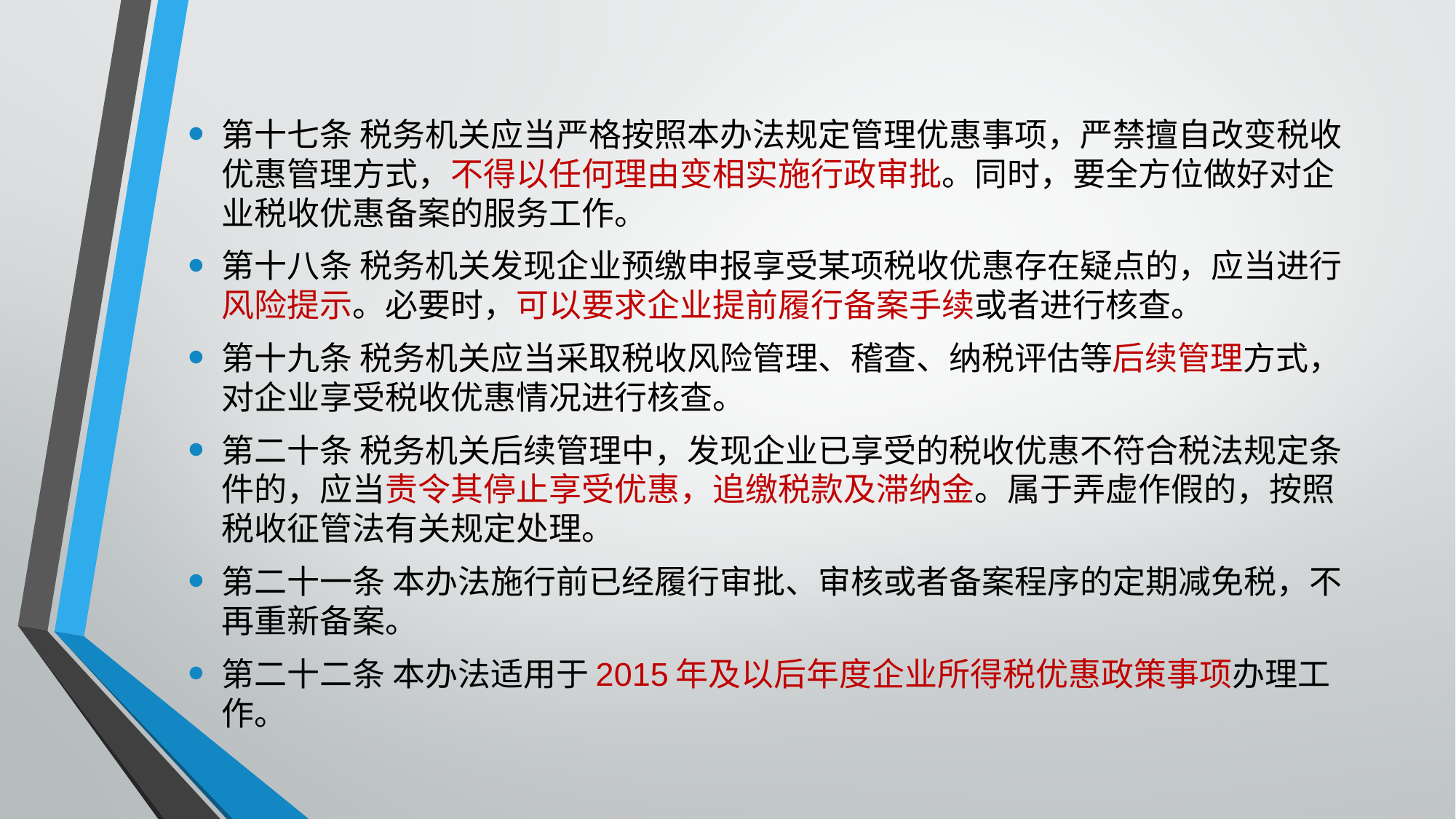

第十七条 税务机关应当严格按照本办法规定管理优惠事项，严禁擅自改变税收优惠管理方式，不得以任何理由变相实施行政审批。同时，要全方位做好对企业税收优惠备案的服务工作。
第十八条 税务机关发现企业预缴申报享受某项税收优惠存在疑点的，应当进行风险提示。必要时，可以要求企业提前履行备案手续或者进行核查。
第十九条 税务机关应当采取税收风险管理、稽查、纳税评估等后续管理方式，对企业享受税收优惠情况进行核查。
第二十条 税务机关后续管理中，发现企业已享受的税收优惠不符合税法规定条件的，应当责令其停止享受优惠，追缴税款及滞纳金。属于弄虚作假的，按照税收征管法有关规定处理。
第二十一条 本办法施行前已经履行审批、审核或者备案程序的定期减免税，不再重新备案。
第二十二条 本办法适用于2015年及以后年度企业所得税优惠政策事项办理工作。